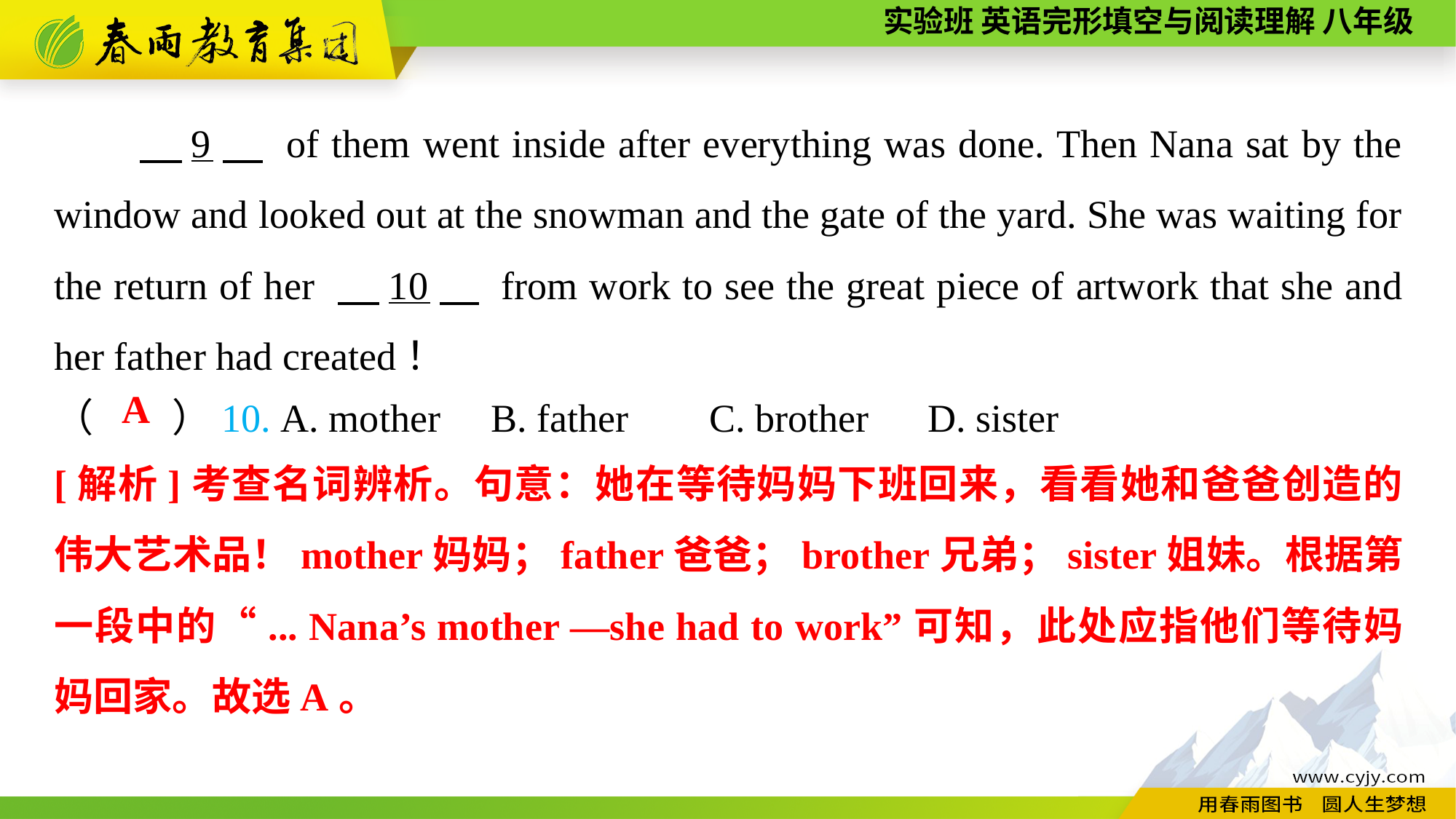

9　 of them went inside after everything was done. Then Nana sat by the window and looked out at the snowman and the gate of the yard. She was waiting for the return of her 　10　 from work to see the great piece of artwork that she and her father had created！
（　　）10. A. mother	B. father	C. brother	D. sister
A
[解析]考查名词辨析。句意：她在等待妈妈下班回来，看看她和爸爸创造的伟大艺术品！mother妈妈；father爸爸；brother兄弟；sister姐妹。根据第一段中的“... Nana’s mother —she had to work”可知，此处应指他们等待妈妈回家。故选A。